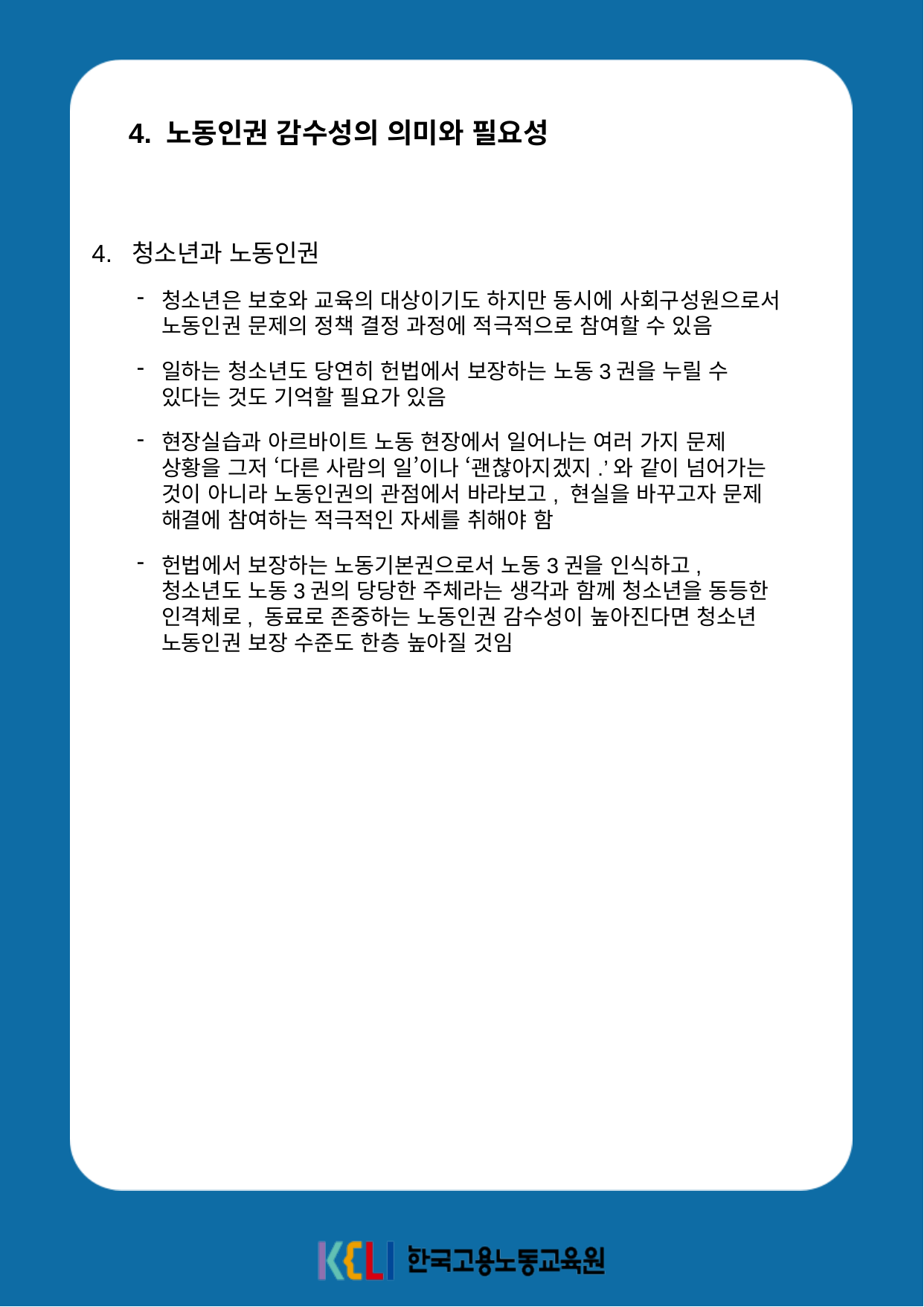

4. 노동인권 감수성의 의미와 필요성
4.  청소년과 노동인권
청소년은 보호와 교육의 대상이기도 하지만 동시에 사회구성원으로서 노동인권 문제의 정책 결정 과정에 적극적으로 참여할 수 있음
일하는 청소년도 당연히 헌법에서 보장하는 노동3권을 누릴 수 있다는 것도 기억할 필요가 있음
현장실습과 아르바이트 노동 현장에서 일어나는 여러 가지 문제 상황을 그저 ‘다른 사람의 일’이나 ‘괜찮아지겠지.’와 같이 넘어가는 것이 아니라 노동인권의 관점에서 바라보고, 현실을 바꾸고자 문제 해결에 참여하는 적극적인 자세를 취해야 함
헌법에서 보장하는 노동기본권으로서 노동3권을 인식하고, 청소년도 노동3권의 당당한 주체라는 생각과 함께 청소년을 동등한 인격체로, 동료로 존중하는 노동인권 감수성이 높아진다면 청소년 노동인권 보장 수준도 한층 높아질 것임